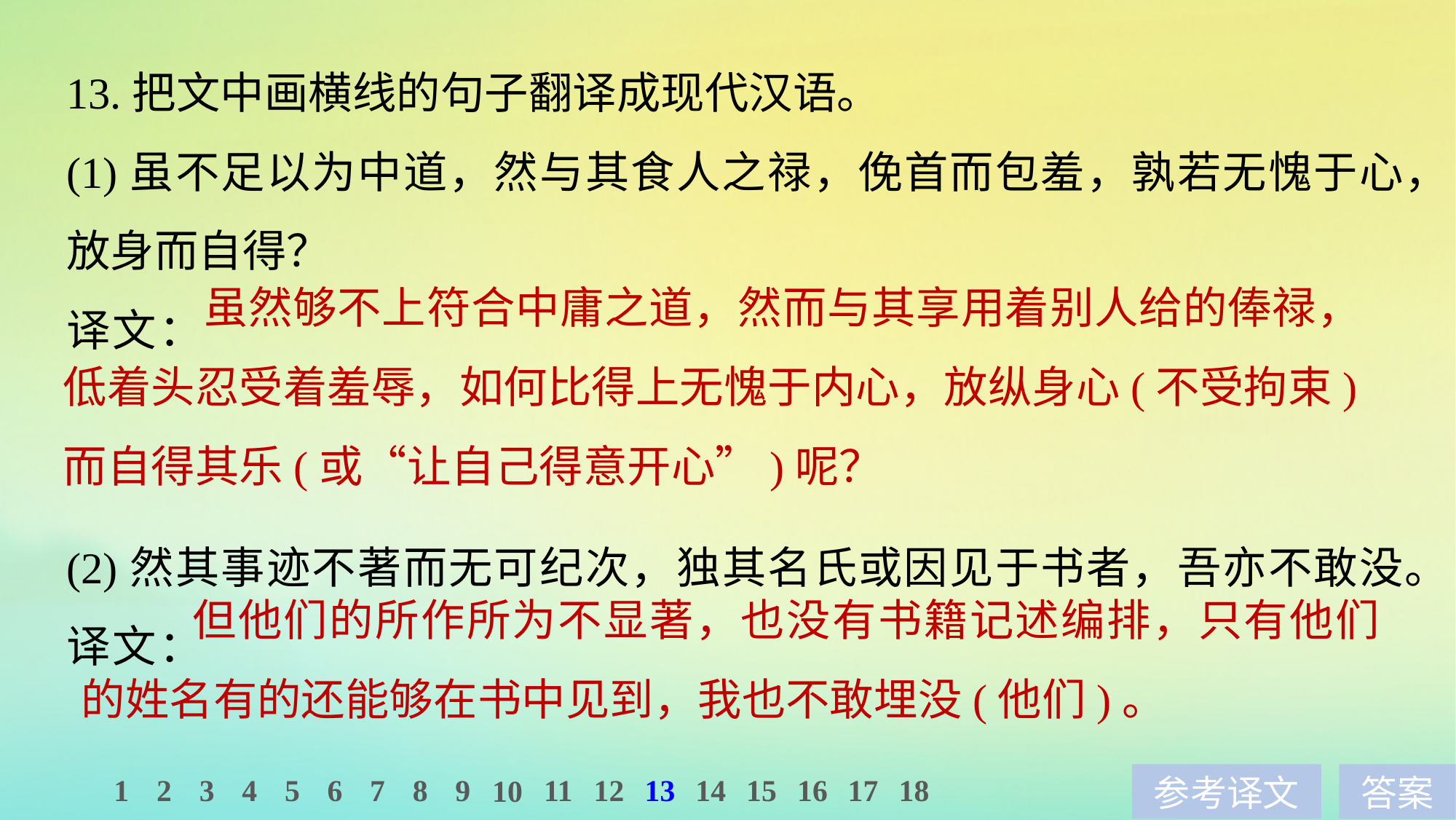

13.把文中画横线的句子翻译成现代汉语。
(1)虽不足以为中道，然与其食人之禄，俛首而包羞，孰若无愧于心，放身而自得？
译文：
(2)然其事迹不著而无可纪次，独其名氏或因见于书者，吾亦不敢没。
译文：
	  虽然够不上符合中庸之道，然而与其享用着别人给的俸禄，低着头忍受着羞辱，如何比得上无愧于内心，放纵身心(不受拘束)而自得其乐(或“让自己得意开心”)呢？
	但他们的所作所为不显著，也没有书籍记述编排，只有他们的姓名有的还能够在书中见到，我也不敢埋没(他们)。
1
2
3
4
5
6
7
8
9
11
12
13
14
15
16
17
18
10
参考译文
答案